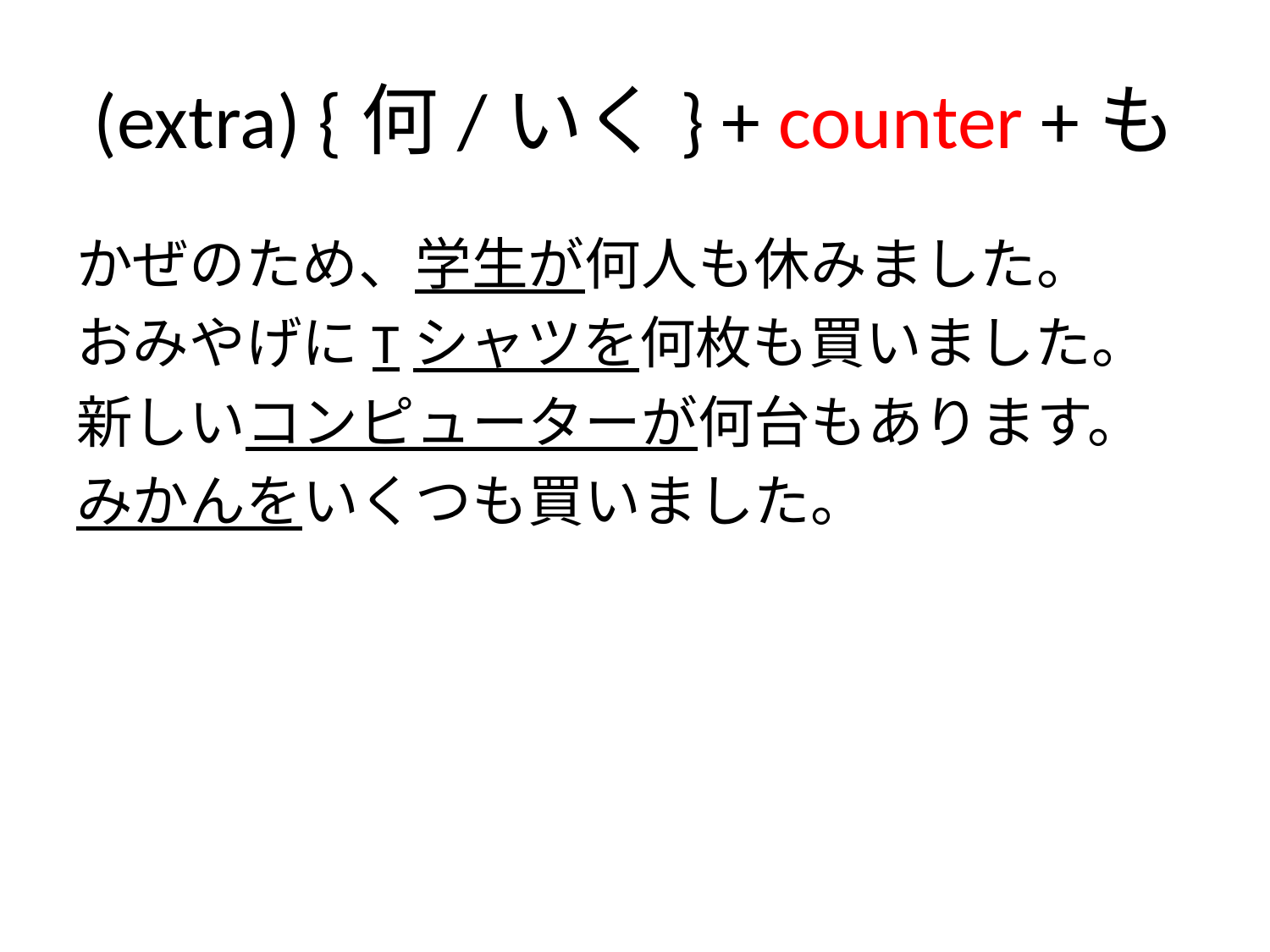

# (extra) {何/いく} + counter +も
かぜのため、学生が何人も休みました。
おみやげにTシャツを何枚も買いました。
新しいコンピューターが何台もあります。
みかんをいくつも買いました。